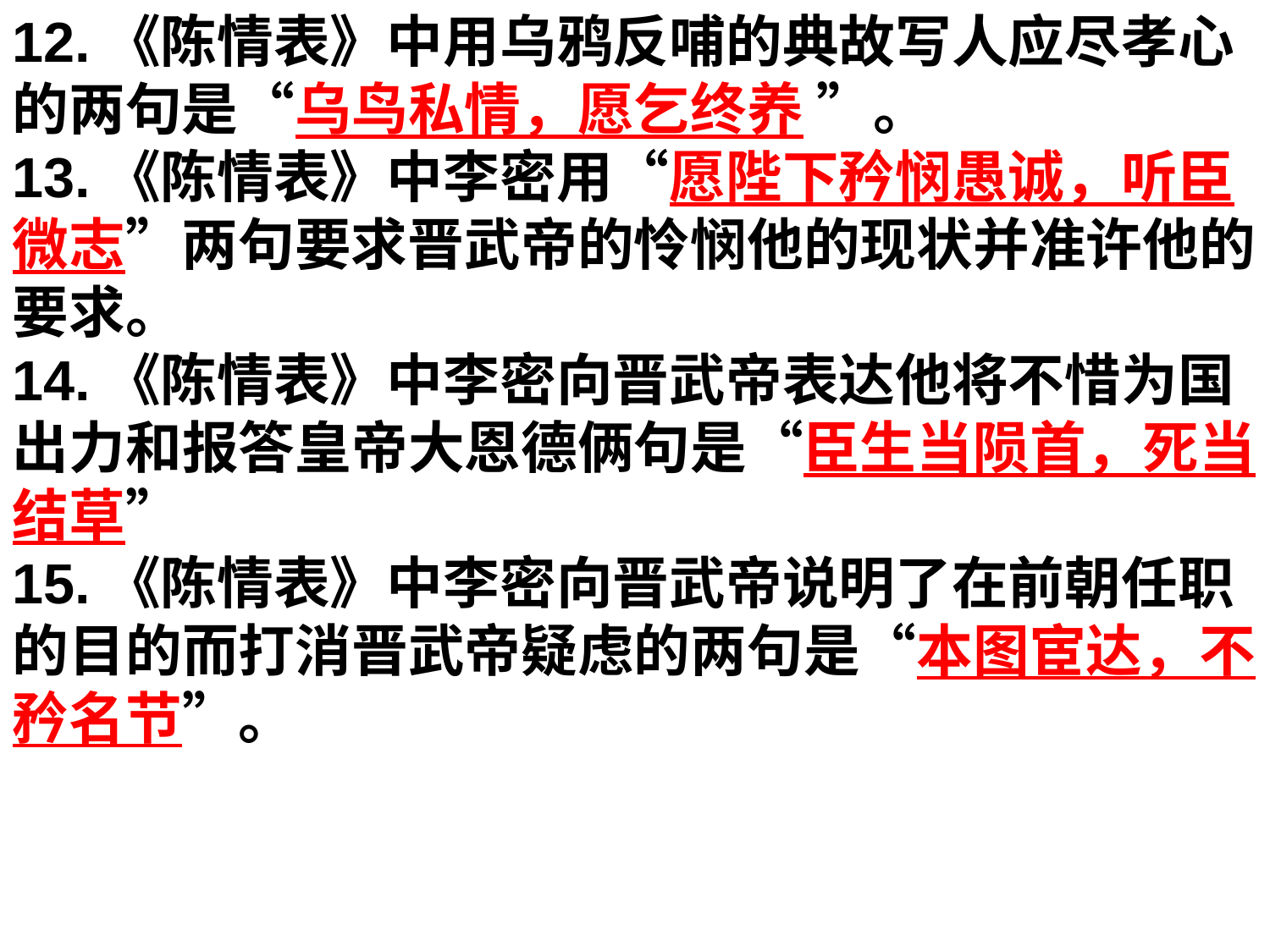

12.《陈情表》中用乌鸦反哺的典故写人应尽孝心的两句是“乌鸟私情，愿乞终养 ”。
13.《陈情表》中李密用“愿陛下矜悯愚诚，听臣微志”两句要求晋武帝的怜悯他的现状并准许他的要求。
14.《陈情表》中李密向晋武帝表达他将不惜为国出力和报答皇帝大恩德俩句是“臣生当陨首，死当结草”
15.《陈情表》中李密向晋武帝说明了在前朝任职的目的而打消晋武帝疑虑的两句是“本图宦达，不矜名节”。